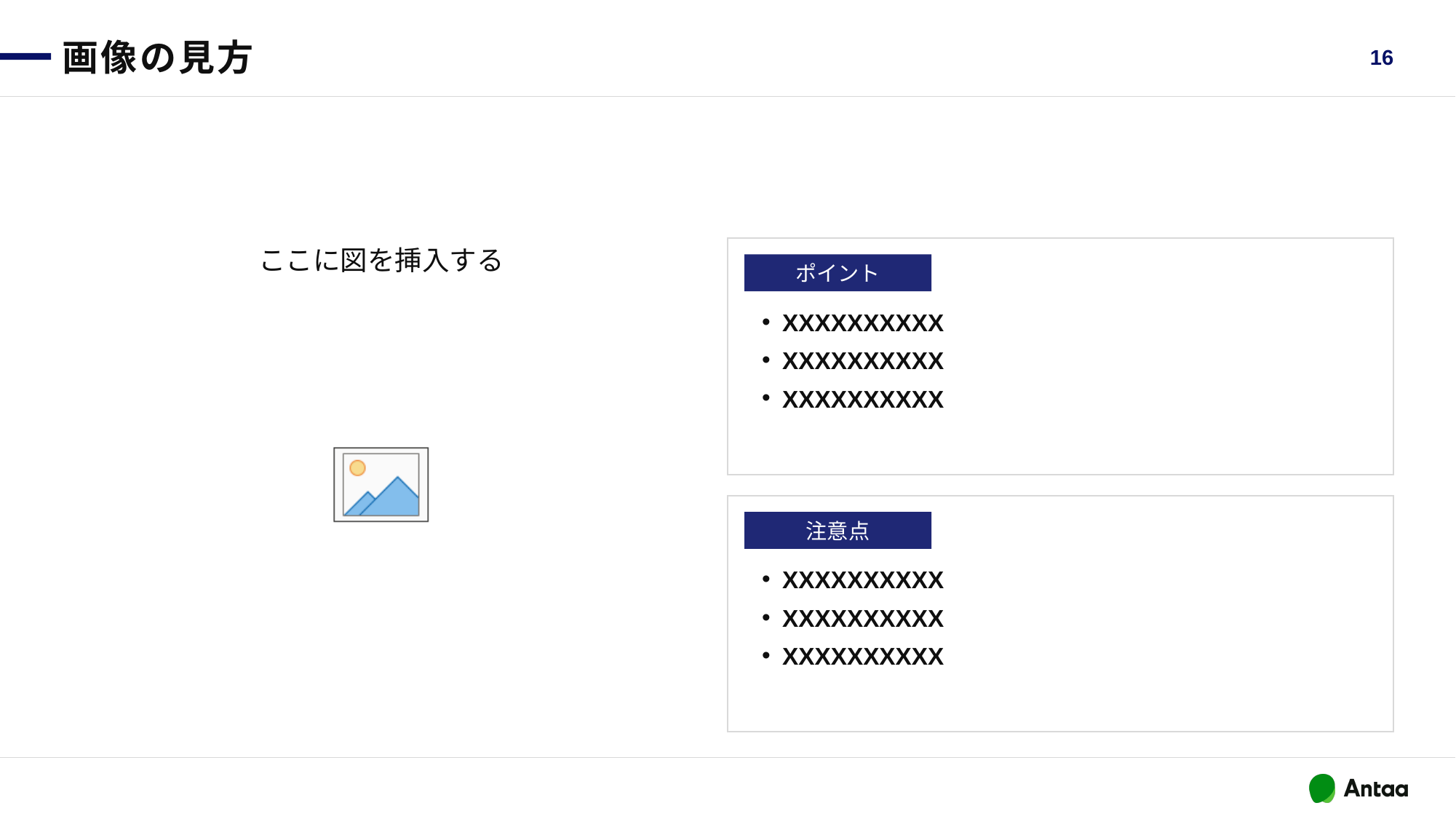

# 画像の見方
16

XXXXXXXXXX
XXXXXXXXXX
XXXXXXXXXX
ポイント
XXXXXXXXXX
XXXXXXXXXX
XXXXXXXXXX
注意点